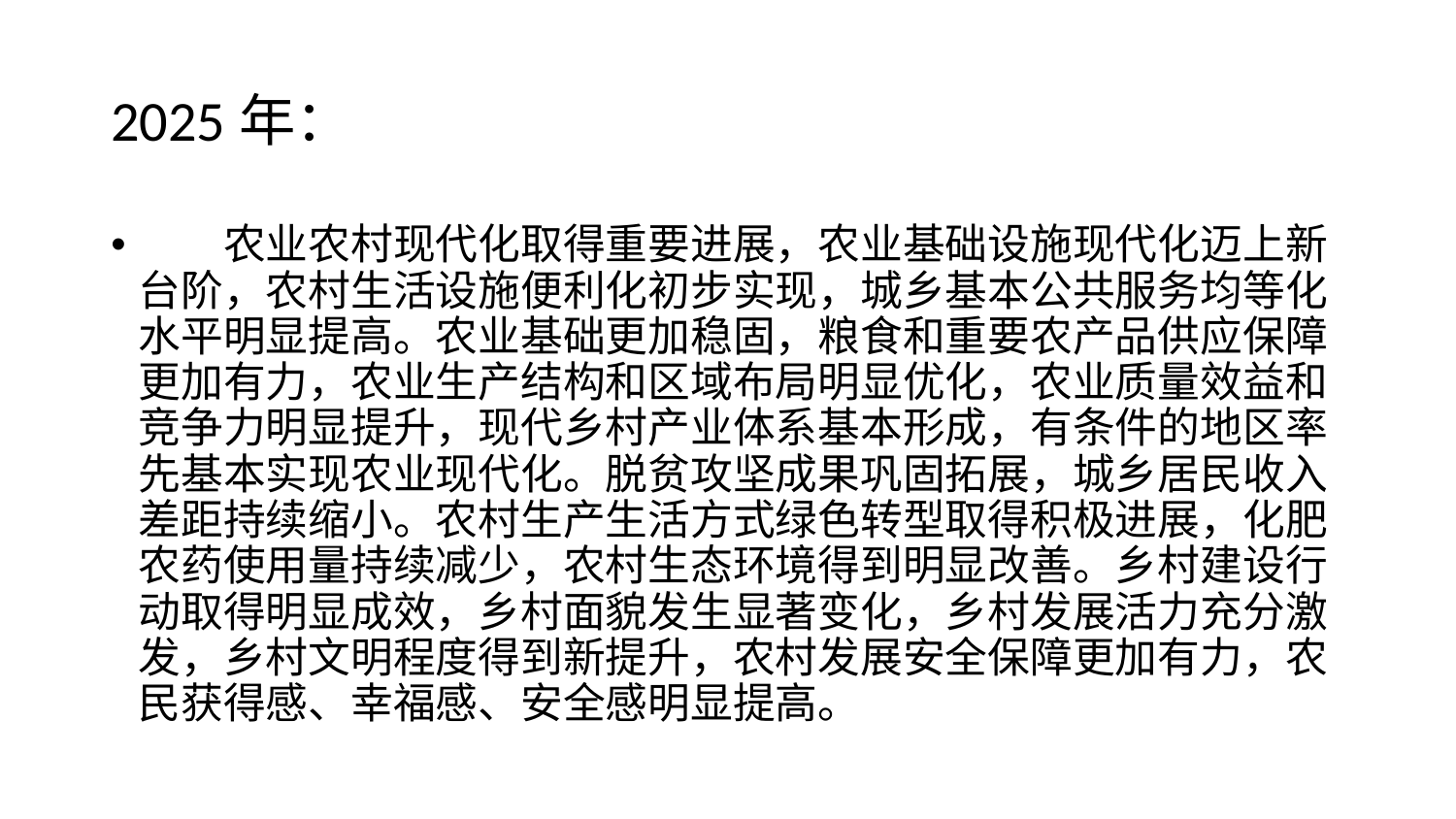

# 2025年：
　　农业农村现代化取得重要进展，农业基础设施现代化迈上新台阶，农村生活设施便利化初步实现，城乡基本公共服务均等化水平明显提高。农业基础更加稳固，粮食和重要农产品供应保障更加有力，农业生产结构和区域布局明显优化，农业质量效益和竞争力明显提升，现代乡村产业体系基本形成，有条件的地区率先基本实现农业现代化。脱贫攻坚成果巩固拓展，城乡居民收入差距持续缩小。农村生产生活方式绿色转型取得积极进展，化肥农药使用量持续减少，农村生态环境得到明显改善。乡村建设行动取得明显成效，乡村面貌发生显著变化，乡村发展活力充分激发，乡村文明程度得到新提升，农村发展安全保障更加有力，农民获得感、幸福感、安全感明显提高。